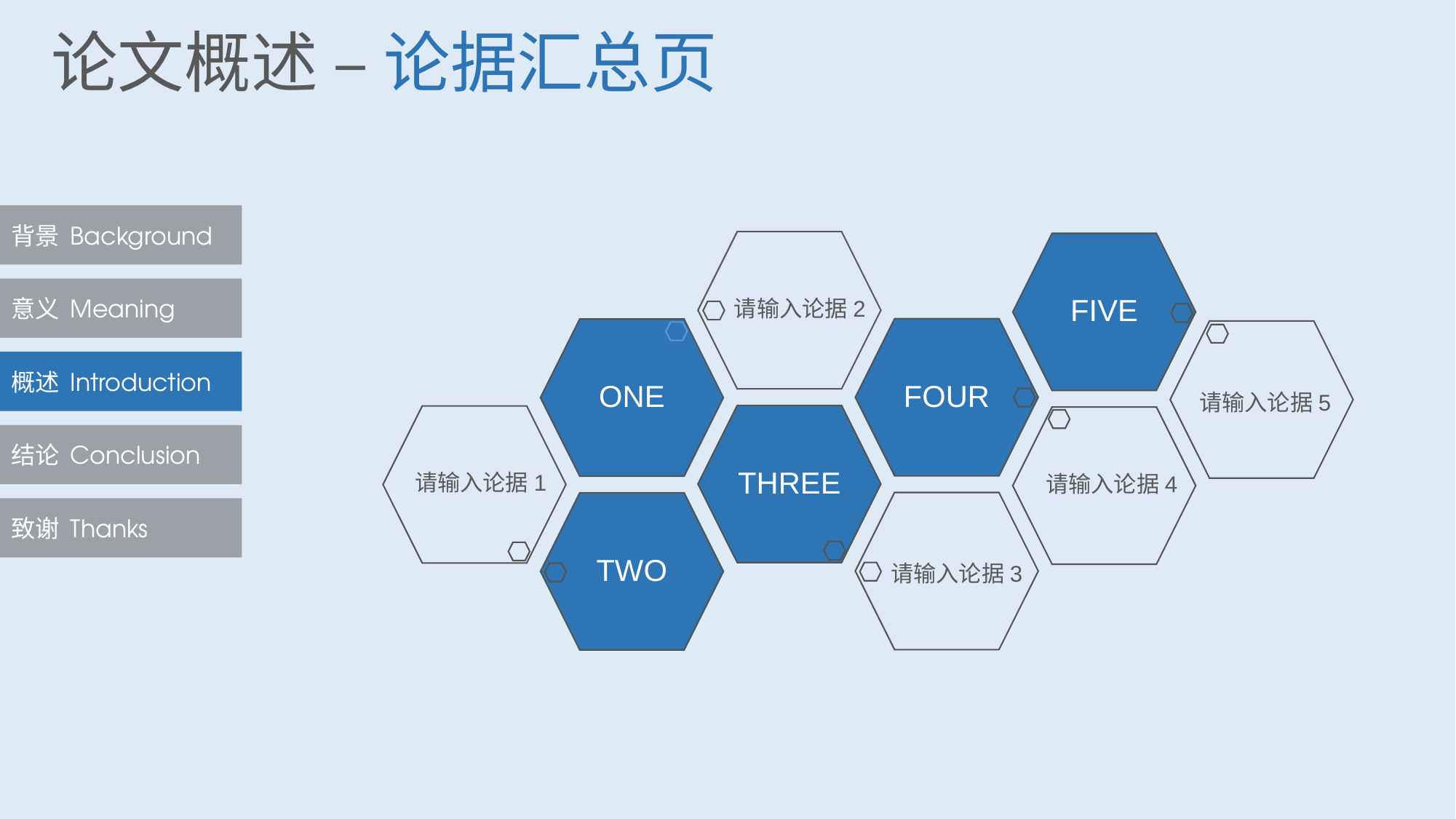

论文概述 – 论据汇总页
TWO
THREE
ONE
FOUR
FIVE
背景 Background
意义 Meaning
请输入论据2
概述 Introduction
请输入论据5
结论 Conclusion
请输入论据1
请输入论据4
致谢 Thanks
请输入论据3